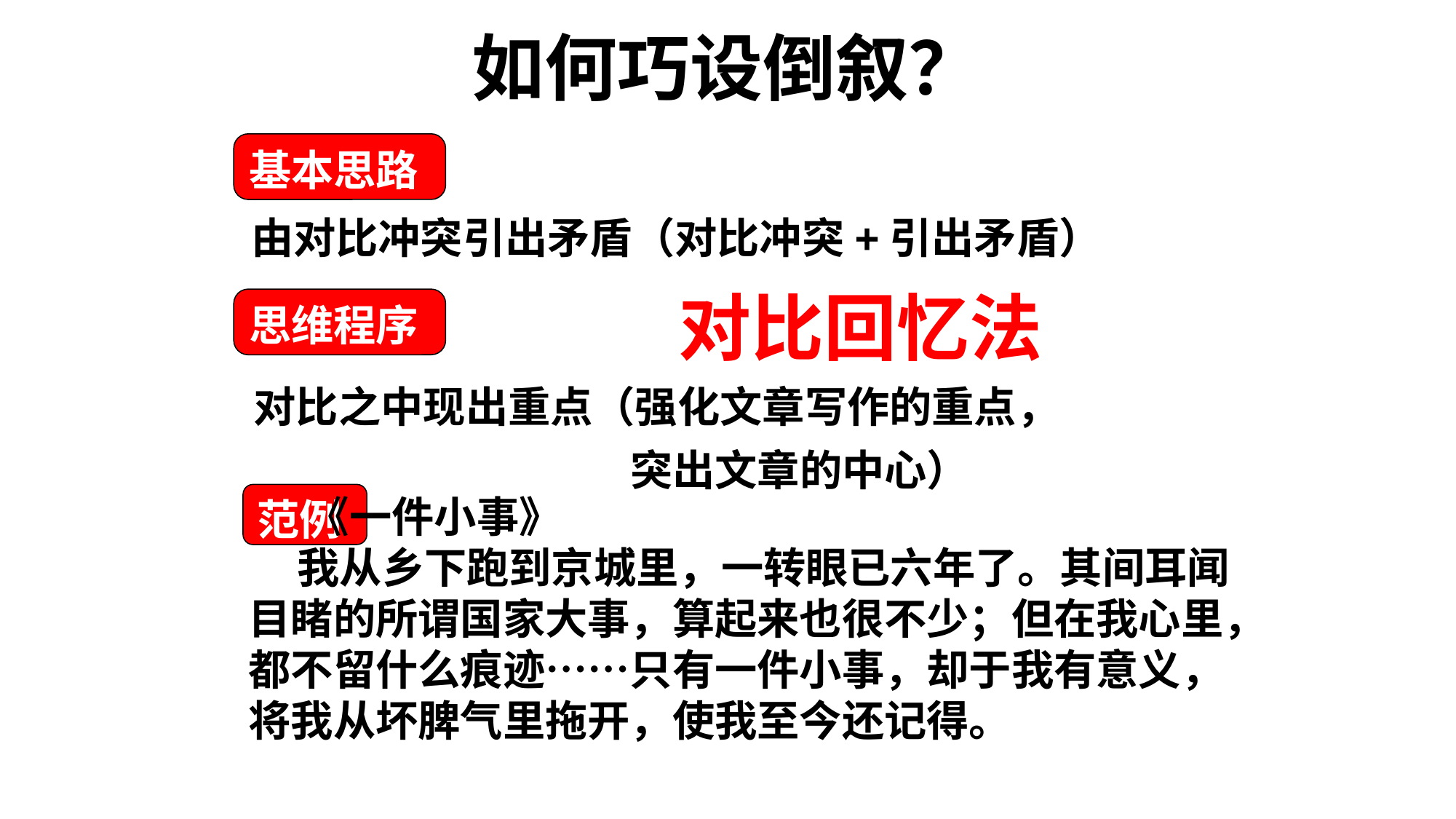

# 如何巧设倒叙？

由对比冲突引出矛盾（对比冲突+引出矛盾）
基本思路
对比回忆法
思维程序
对比之中现出重点（强化文章写作的重点，
                                      突出文章的中心）
     《一件小事》
    我从乡下跑到京城里，一转眼已六年了。其间耳闻目睹的所谓国家大事，算起来也很不少；但在我心里，都不留什么痕迹……只有一件小事，却于我有意义，将我从坏脾气里拖开，使我至今还记得。
范例